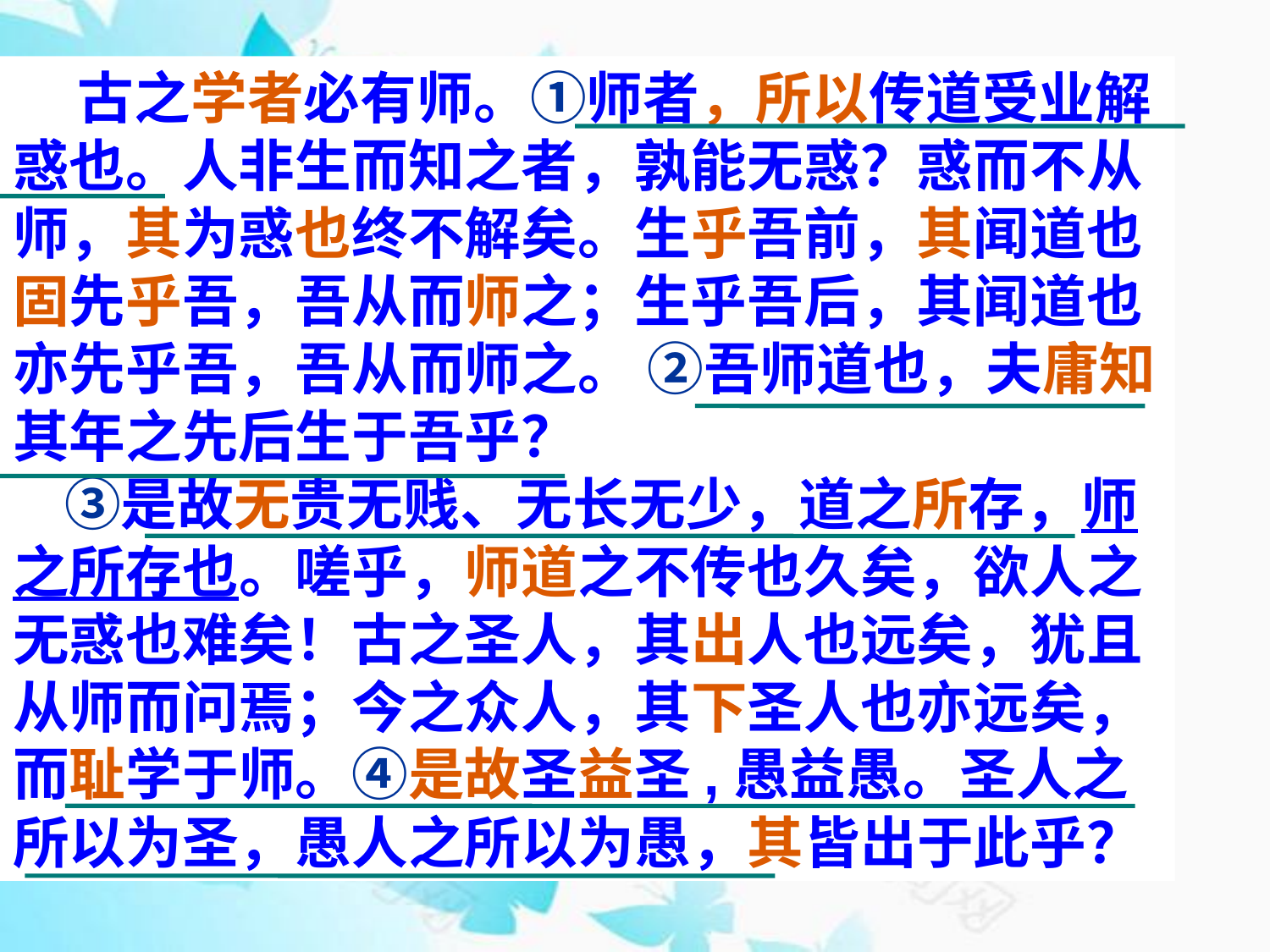

# 古之学者必有师。①师者，所以传道受业解惑也。人非生而知之者，孰能无惑？惑而不从师，其为惑也终不解矣。生乎吾前，其闻道也固先乎吾，吾从而师之；生乎吾后，其闻道也亦先乎吾，吾从而师之。 ②吾师道也，夫庸知其年之先后生于吾乎？ ③是故无贵无贱、无长无少，道之所存，师之所存也。嗟乎，师道之不传也久矣，欲人之无惑也难矣！古之圣人，其出人也远矣，犹且从师而问焉；今之众人，其下圣人也亦远矣，而耻学于师。④是故圣益圣,愚益愚。圣人之所以为圣，愚人之所以为愚，其皆出于此乎？